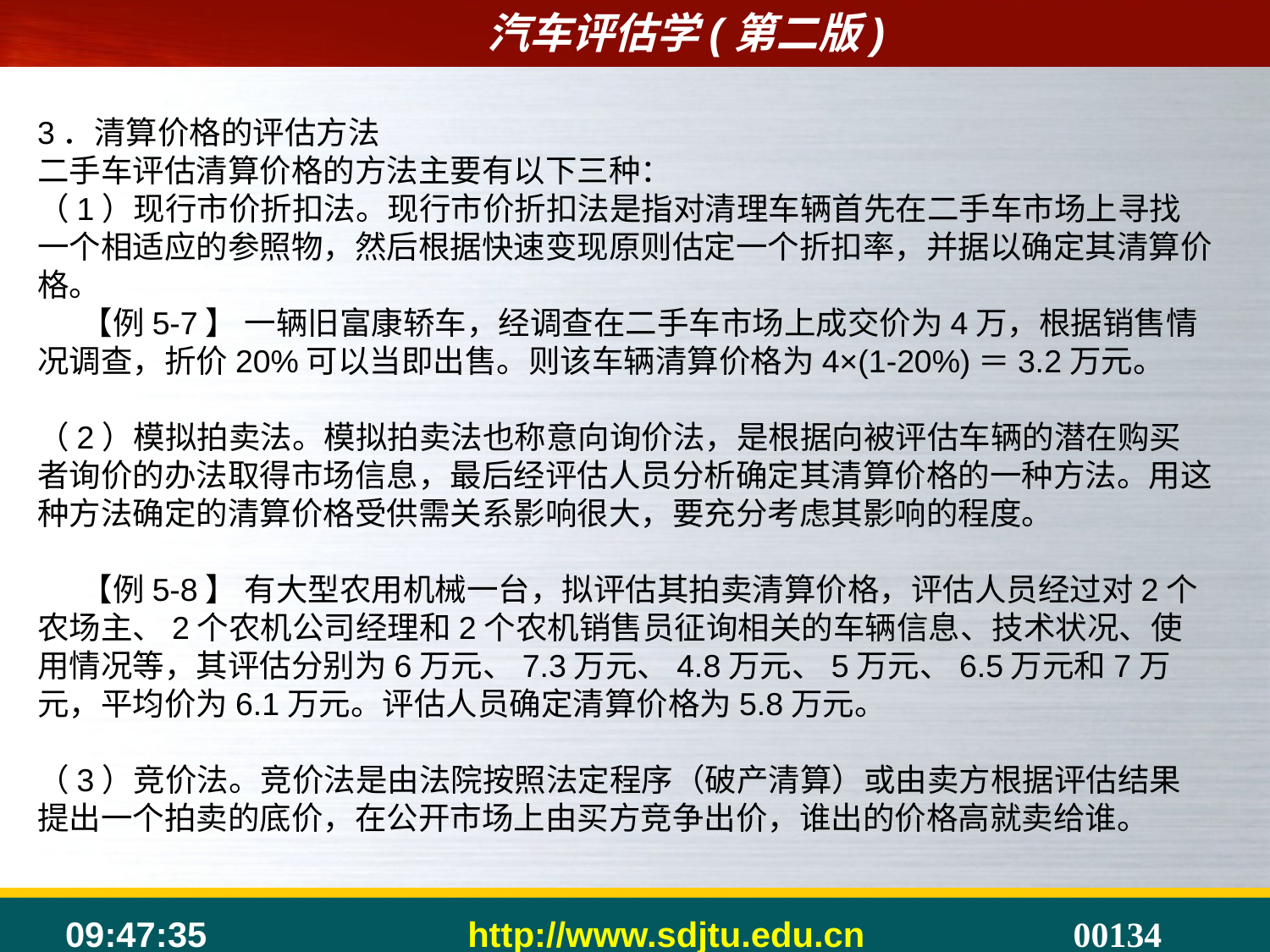

3．清算价格的评估方法
二手车评估清算价格的方法主要有以下三种：
（1）现行市价折扣法。现行市价折扣法是指对清理车辆首先在二手车市场上寻找一个相适应的参照物，然后根据快速变现原则估定一个折扣率，并据以确定其清算价格。
     【例5-7】 一辆旧富康轿车，经调查在二手车市场上成交价为4万，根据销售情况调查，折价20%可以当即出售。则该车辆清算价格为4×(1-20%)＝3.2万元。

（2）模拟拍卖法。模拟拍卖法也称意向询价法，是根据向被评估车辆的潜在购买者询价的办法取得市场信息，最后经评估人员分析确定其清算价格的一种方法。用这种方法确定的清算价格受供需关系影响很大，要充分考虑其影响的程度。

     【例5-8】 有大型农用机械一台，拟评估其拍卖清算价格，评估人员经过对2个农场主、2个农机公司经理和2个农机销售员征询相关的车辆信息、技术状况、使用情况等，其评估分别为6万元、7.3万元、4.8万元、5万元、6.5万元和7万元，平均价为6.1万元。评估人员确定清算价格为5.8万元。

（3）竞价法。竞价法是由法院按照法定程序（破产清算）或由卖方根据评估结果提出一个拍卖的底价，在公开市场上由买方竞争出价，谁出的价格高就卖给谁。